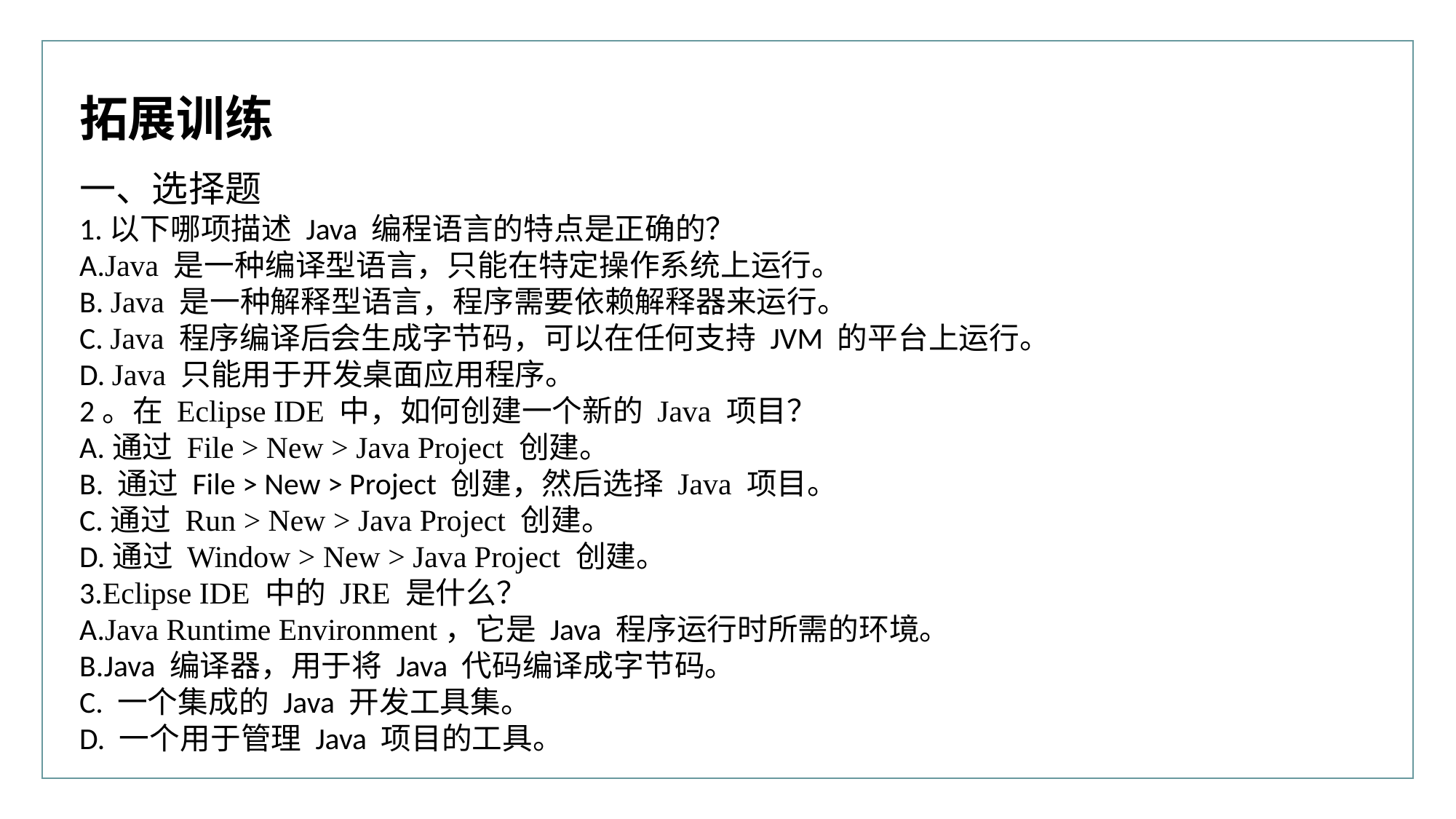

拓展训练
一、选择题
1.以下哪项描述 Java 编程语言的特点是正确的？
A.Java 是一种编译型语言，只能在特定操作系统上运行。
B. Java 是一种解释型语言，程序需要依赖解释器来运行。
C. Java 程序编译后会生成字节码，可以在任何支持 JVM 的平台上运行。
D. Java 只能用于开发桌面应用程序。
2。在 Eclipse IDE 中，如何创建一个新的 Java 项目？
A.通过 File > New > Java Project 创建。
B. 通过 File > New > Project 创建，然后选择 Java 项目。
C.通过 Run > New > Java Project 创建。
D.通过 Window > New > Java Project 创建。
3.Eclipse IDE 中的 JRE 是什么？
A.Java Runtime Environment，它是 Java 程序运行时所需的环境。
B.Java 编译器，用于将 Java 代码编译成字节码。
C. 一个集成的 Java 开发工具集。
D. 一个用于管理 Java 项目的工具。